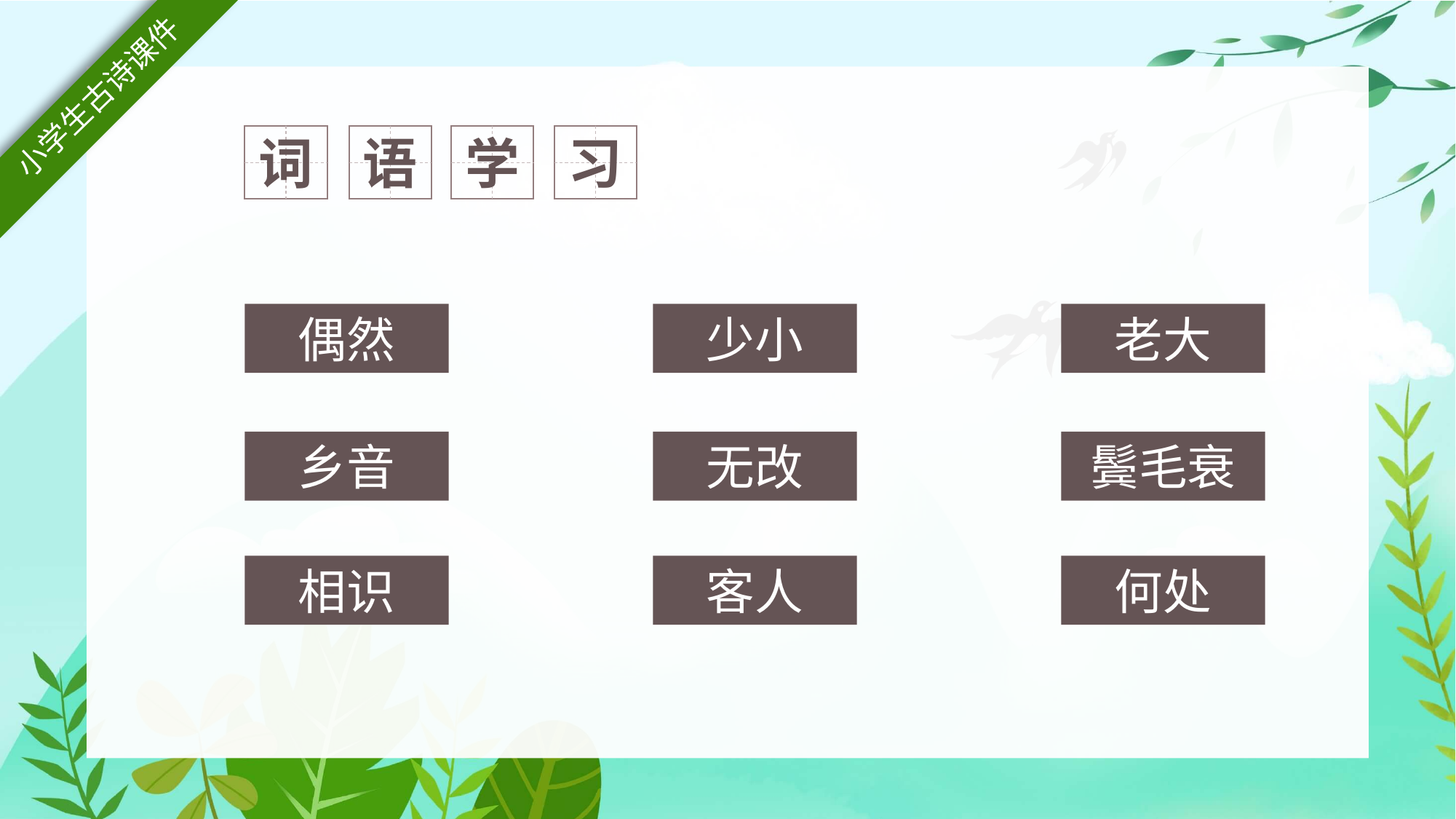

词

语

学

习

偶然
少小
老大
乡音
无改
鬓毛衰
相识
客人
何处